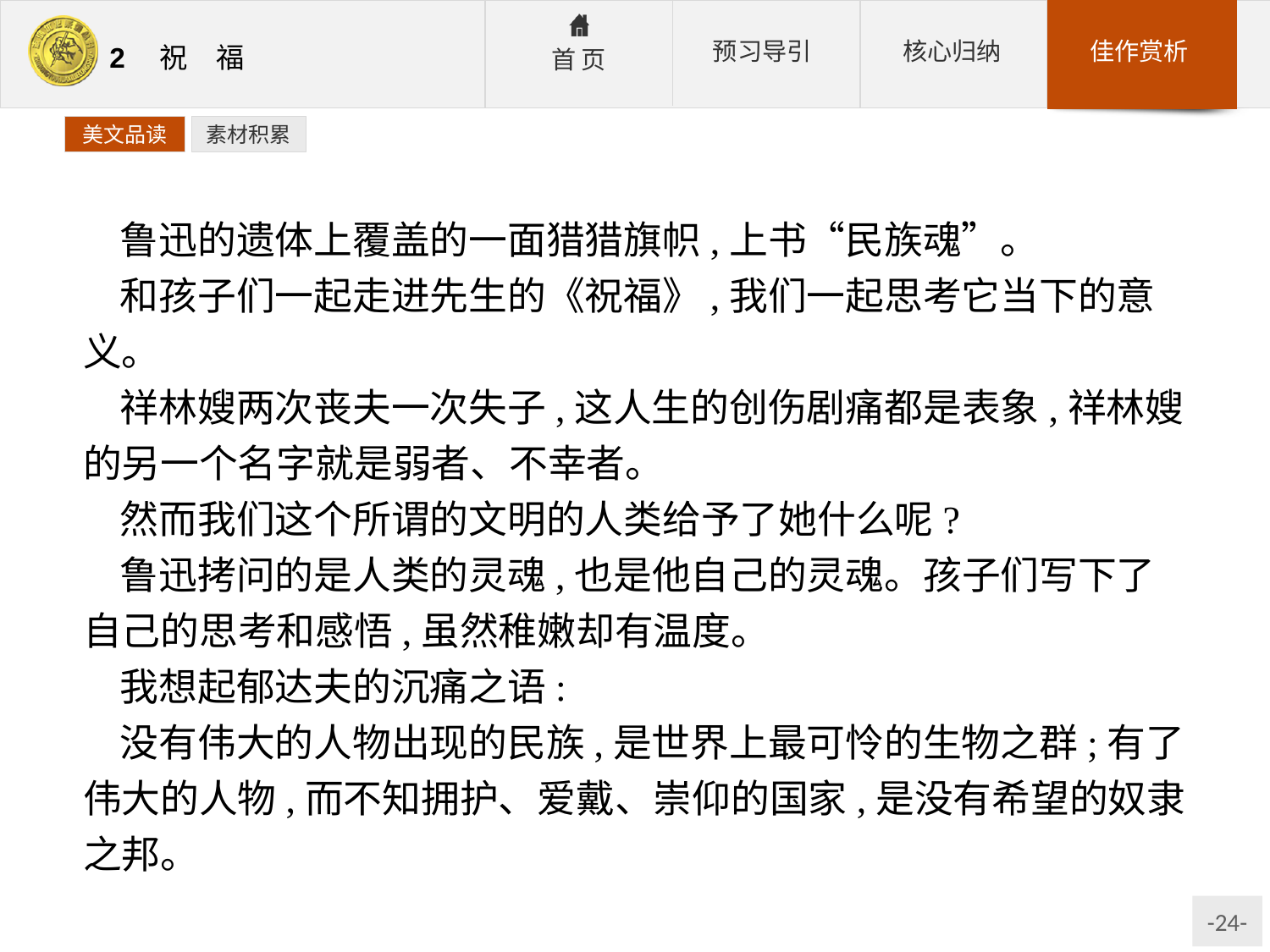

美文品读
素材积累
鲁迅的遗体上覆盖的一面猎猎旗帜,上书“民族魂”。
和孩子们一起走进先生的《祝福》,我们一起思考它当下的意义。
祥林嫂两次丧夫一次失子,这人生的创伤剧痛都是表象,祥林嫂的另一个名字就是弱者、不幸者。
然而我们这个所谓的文明的人类给予了她什么呢?
鲁迅拷问的是人类的灵魂,也是他自己的灵魂。孩子们写下了自己的思考和感悟,虽然稚嫩却有温度。
我想起郁达夫的沉痛之语:
没有伟大的人物出现的民族,是世界上最可怜的生物之群;有了伟大的人物,而不知拥护、爱戴、崇仰的国家,是没有希望的奴隶之邦。